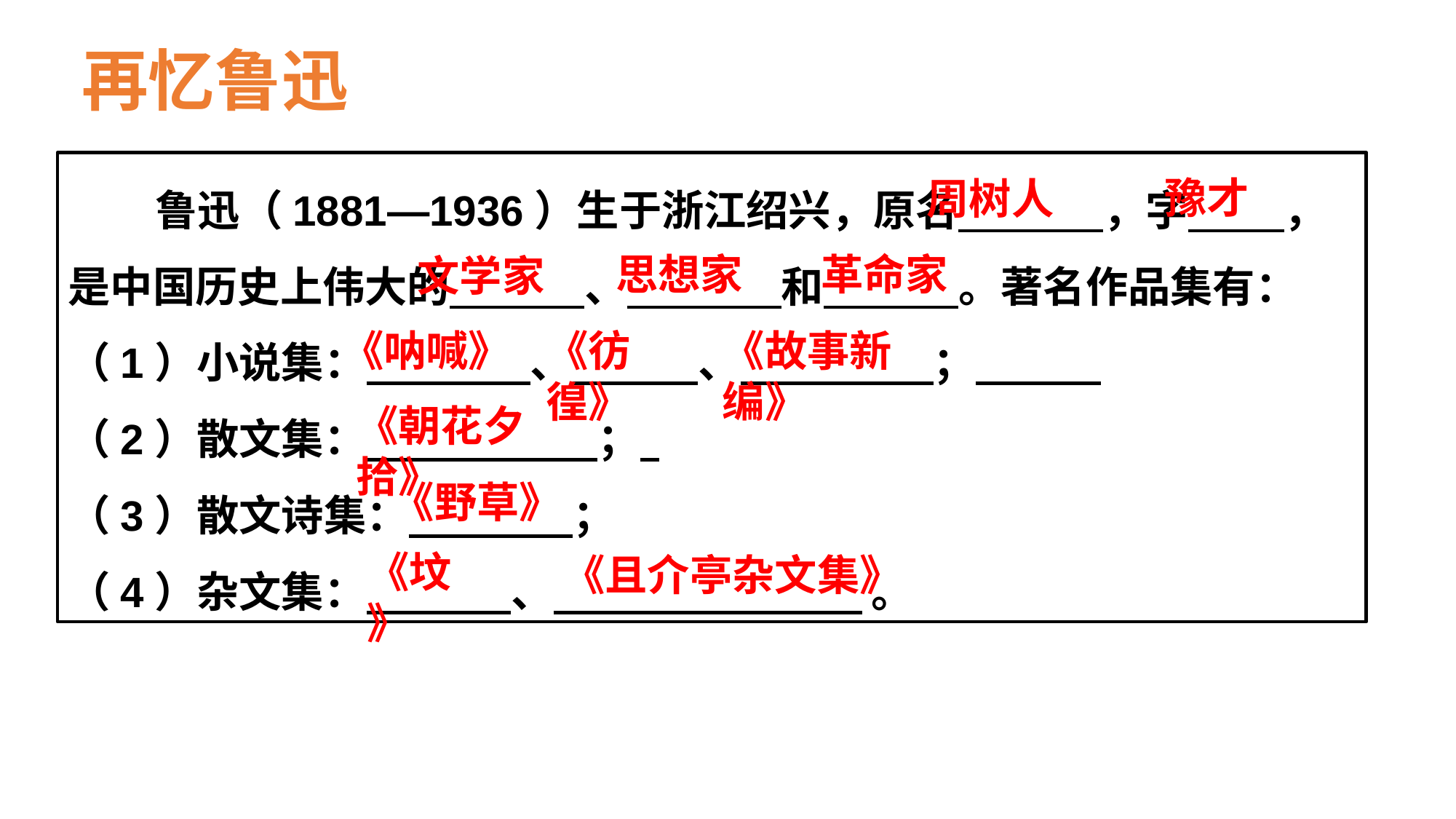

# 再忆鲁迅
        鲁迅（1881—1936）生于浙江绍兴，原名               ，字          ，是中国历史上伟大的              、                和              。著名作品集有：
（1）小说集：                 、             、                    ；
（2）散文集：                        ；
（3）散文诗集：                 ；
（4）杂文集：               、                                 。
豫才
周树人
思想家
革命家
文学家
《故事新编》
《彷徨》
《呐喊》
《朝花夕拾》
《野草》
《坟》
《且介亭杂文集》